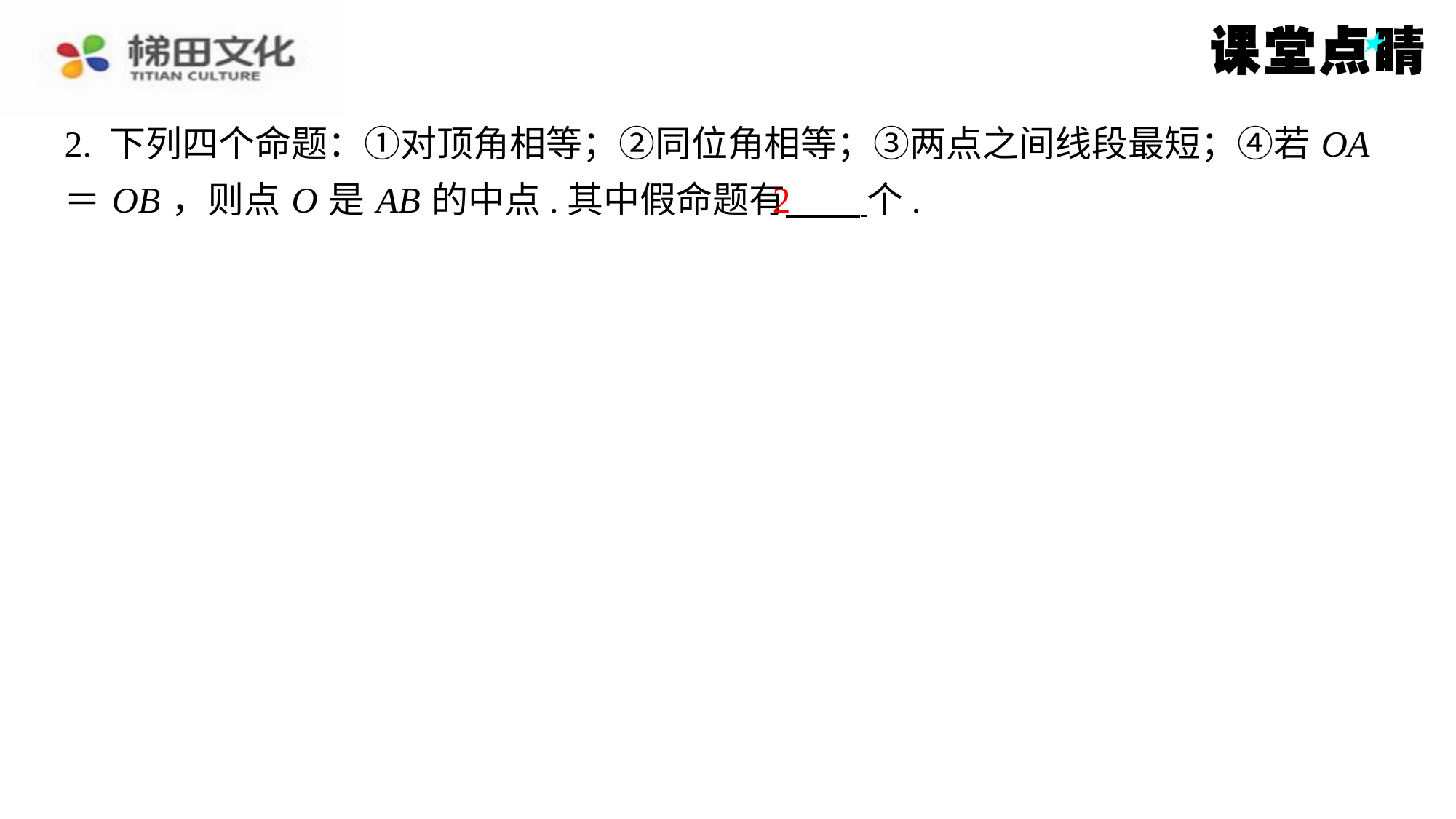

2. 下列四个命题：①对顶角相等；②同位角相等；③两点之间线段最短；④若 OA
＝ OB ，则点 O 是 AB 的中点.其中假命题有            个.
2